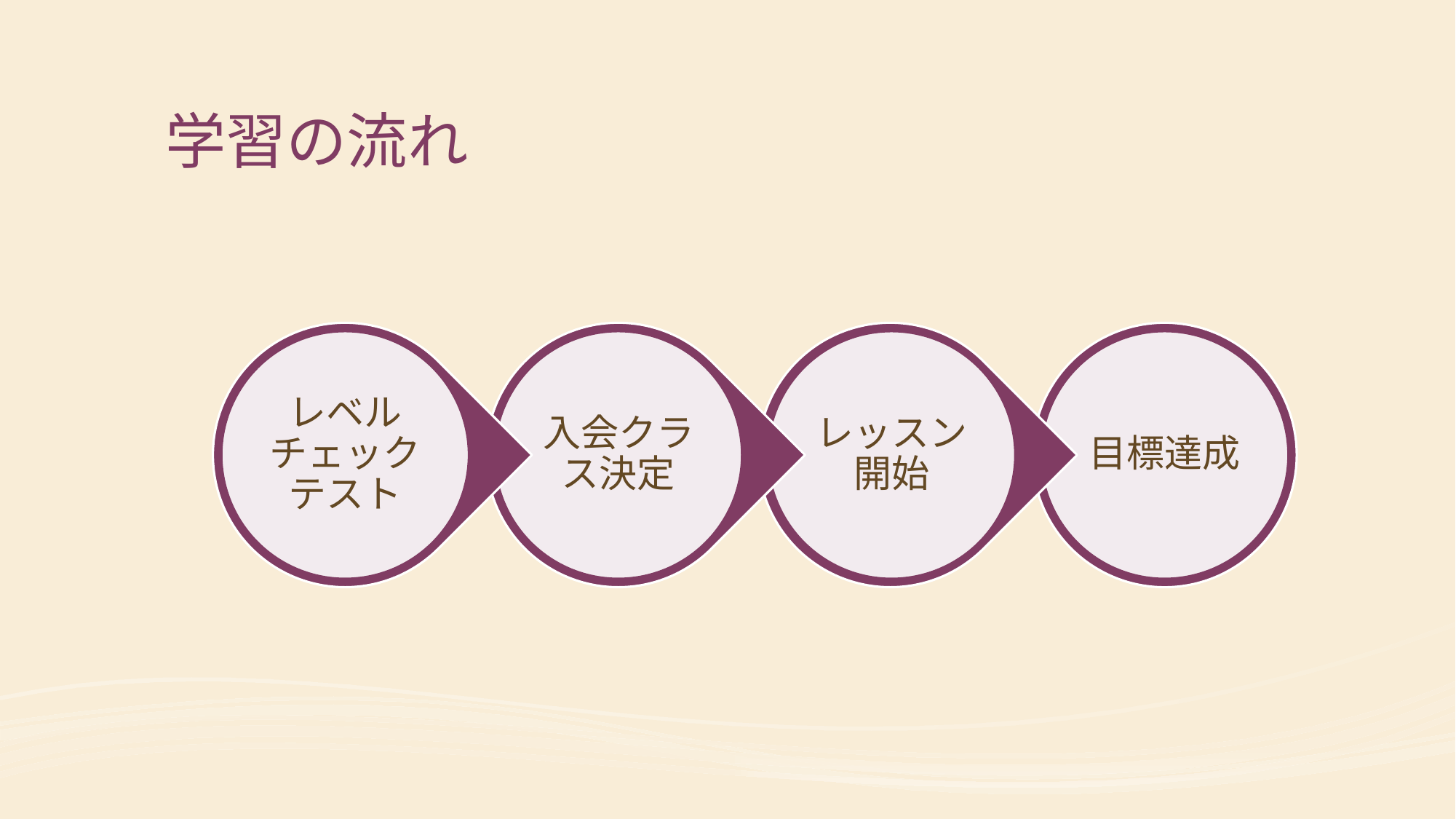

# 学習の流れ
目標達成
レッスン開始
入会クラス決定
レベルチェックテスト